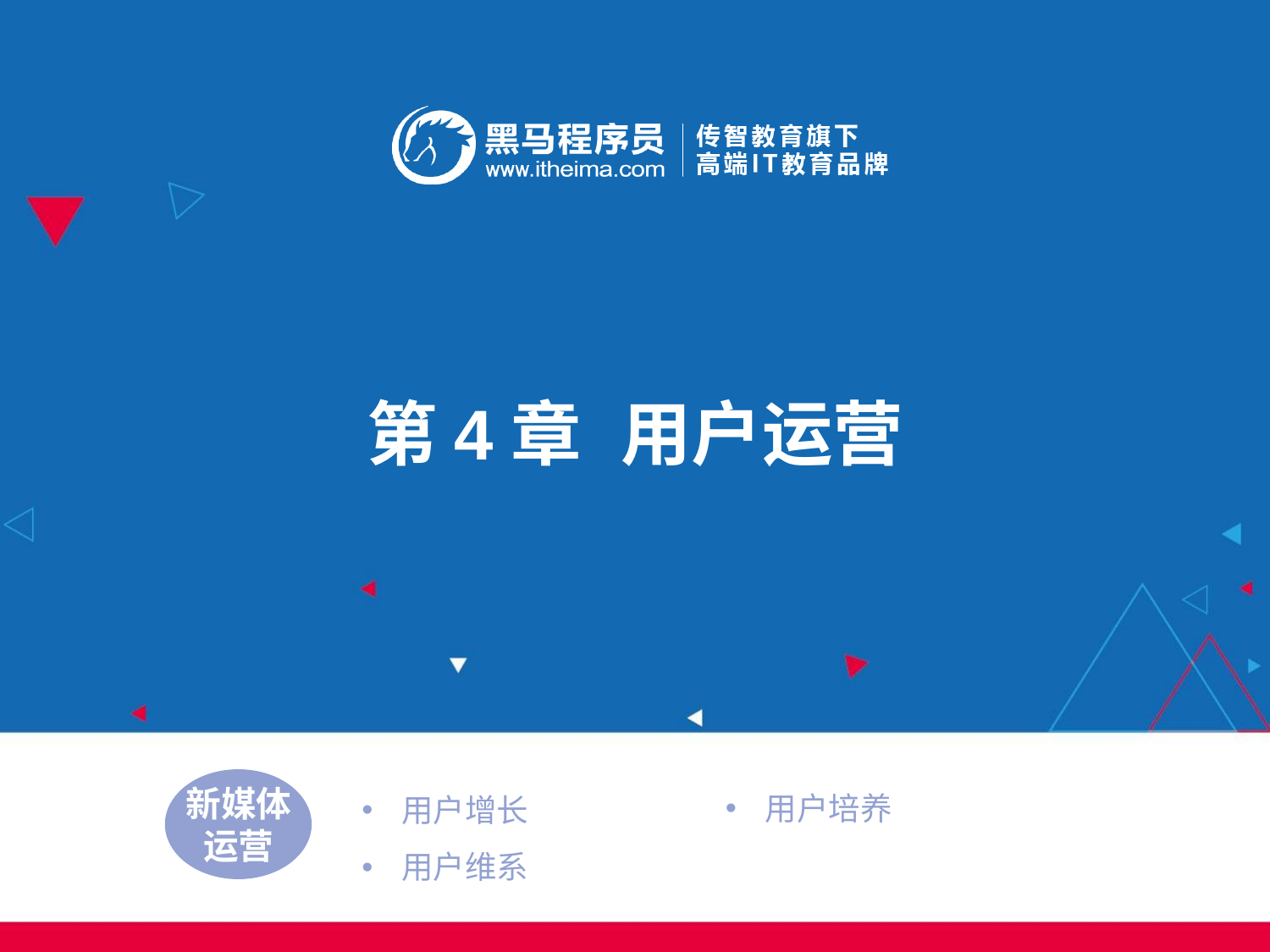

第4章	用户运营
用户培养
用户增长
用户维系

新媒体
运营